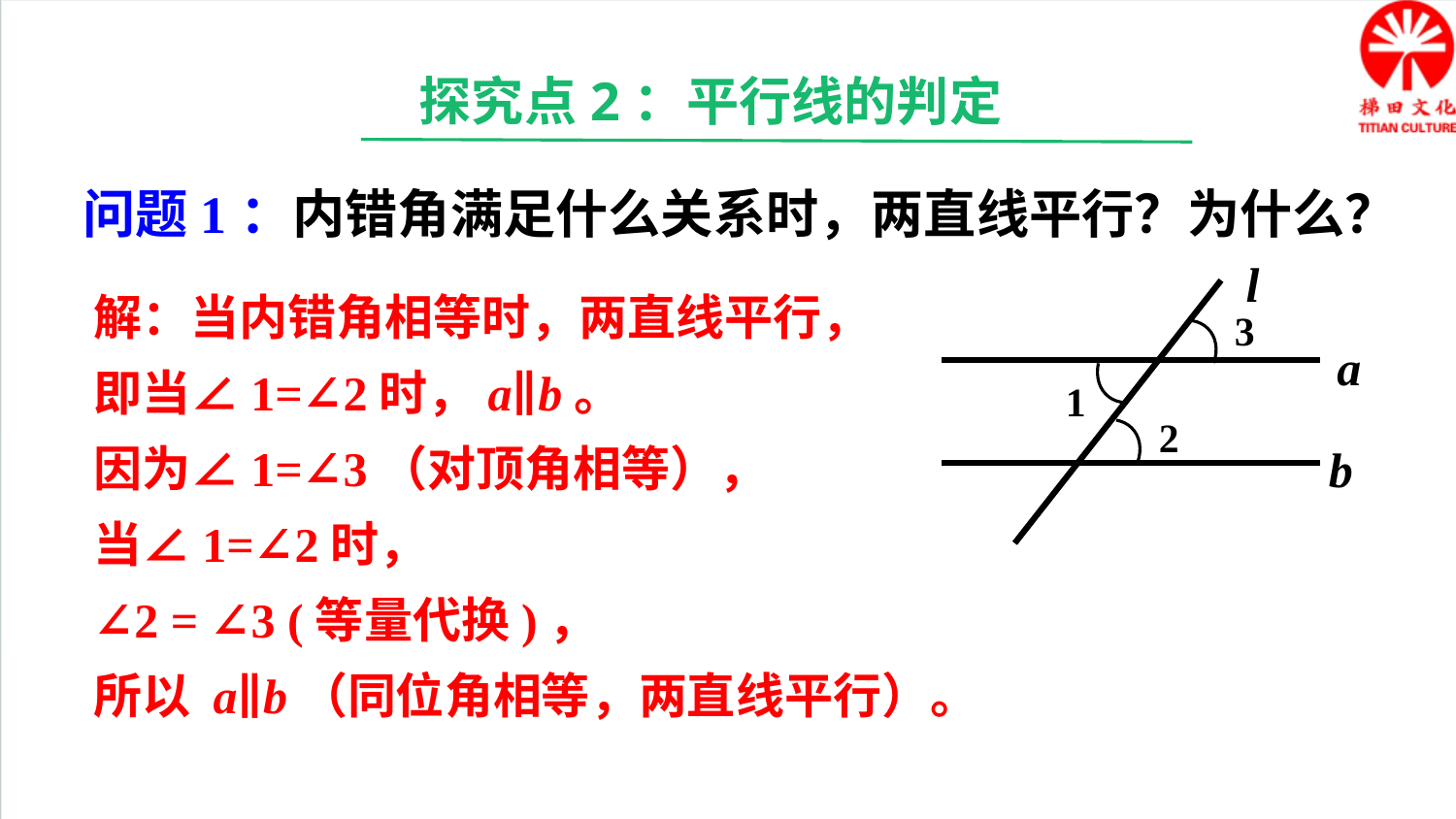

探究点2：平行线的判定
问题1：内错角满足什么关系时，两直线平行？为什么？
l
3

1
2
b

a
解：当内错角相等时，两直线平行，
即当∠1=∠2时，a∥b。
因为∠1=∠3（对顶角相等），
当∠1=∠2时，
∠2 = ∠3 (等量代换)，
所以 a∥b（同位角相等，两直线平行）。